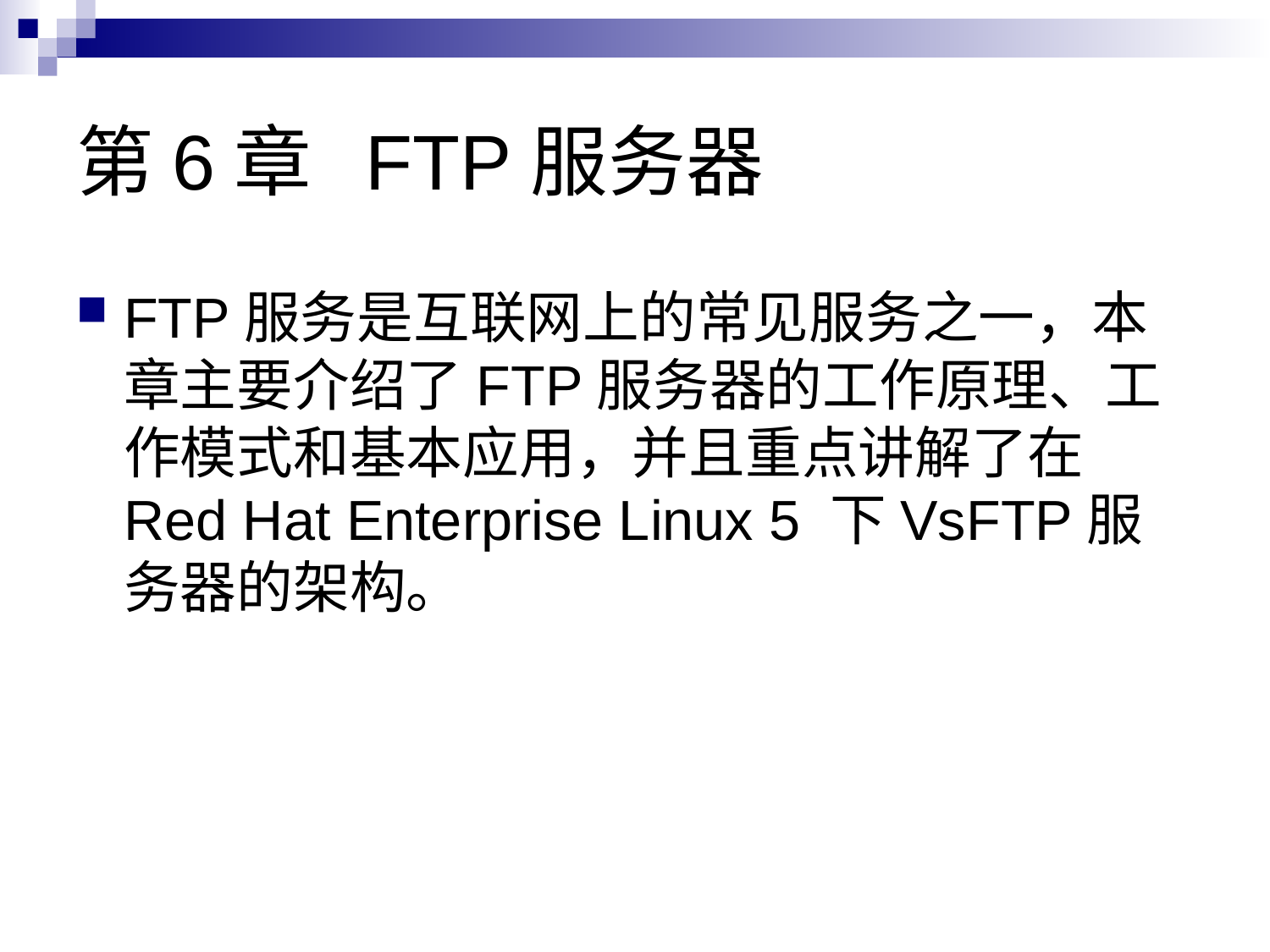

# 第6章  FTP服务器
FTP服务是互联网上的常见服务之一，本章主要介绍了FTP服务器的工作原理、工作模式和基本应用，并且重点讲解了在Red Hat Enterprise Linux 5 下VsFTP服务器的架构。